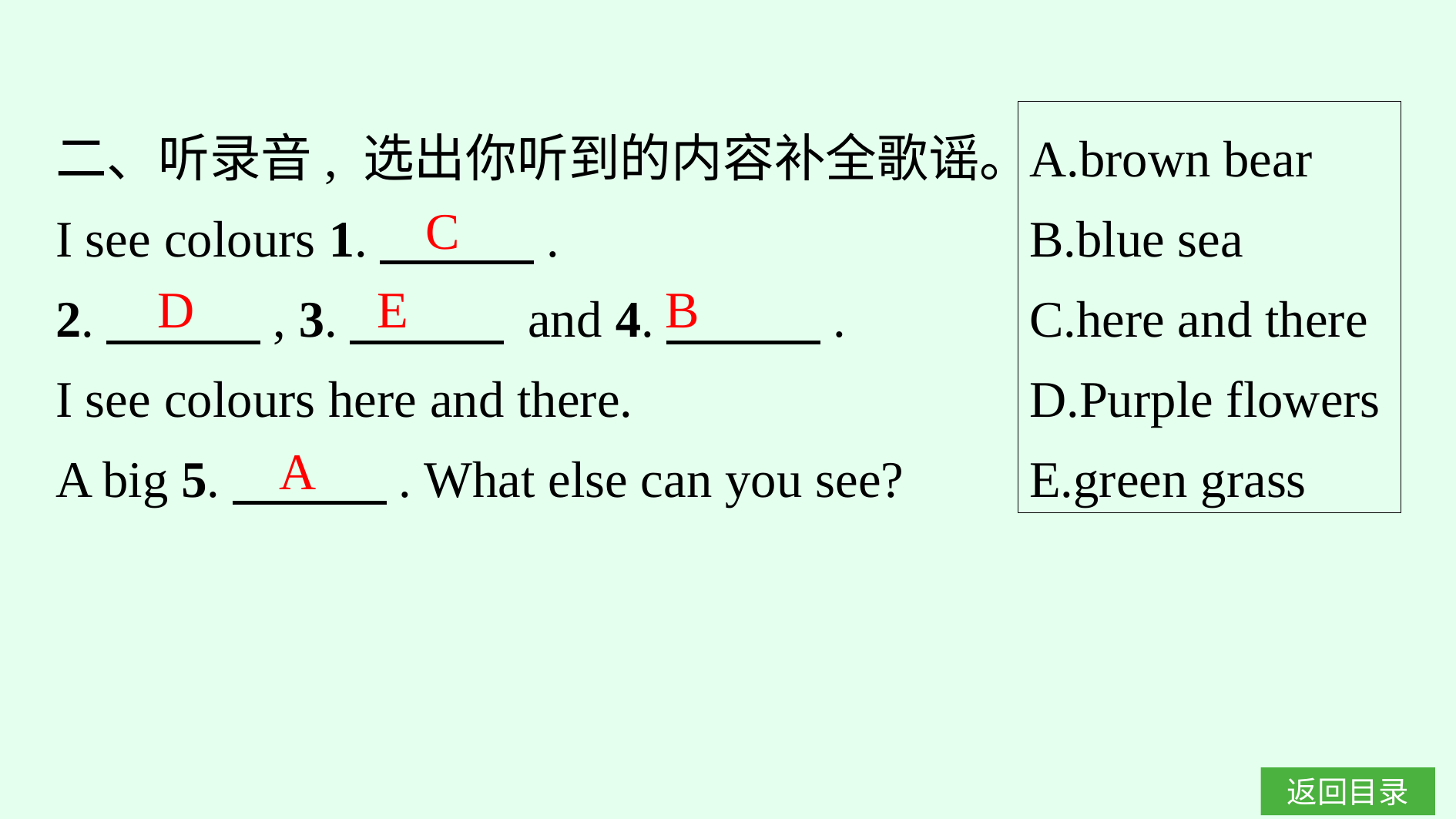

二、听录音, 选出你听到的内容补全歌谣。
I see colours 1.　　　.
2.　　　, 3.　　　 and 4.　　　.
I see colours here and there.
A big 5.　　　. What else can you see?
A.brown bear
B.blue sea
C.here and there
D.Purple flowers
E.green grass
C
D
E
B
A